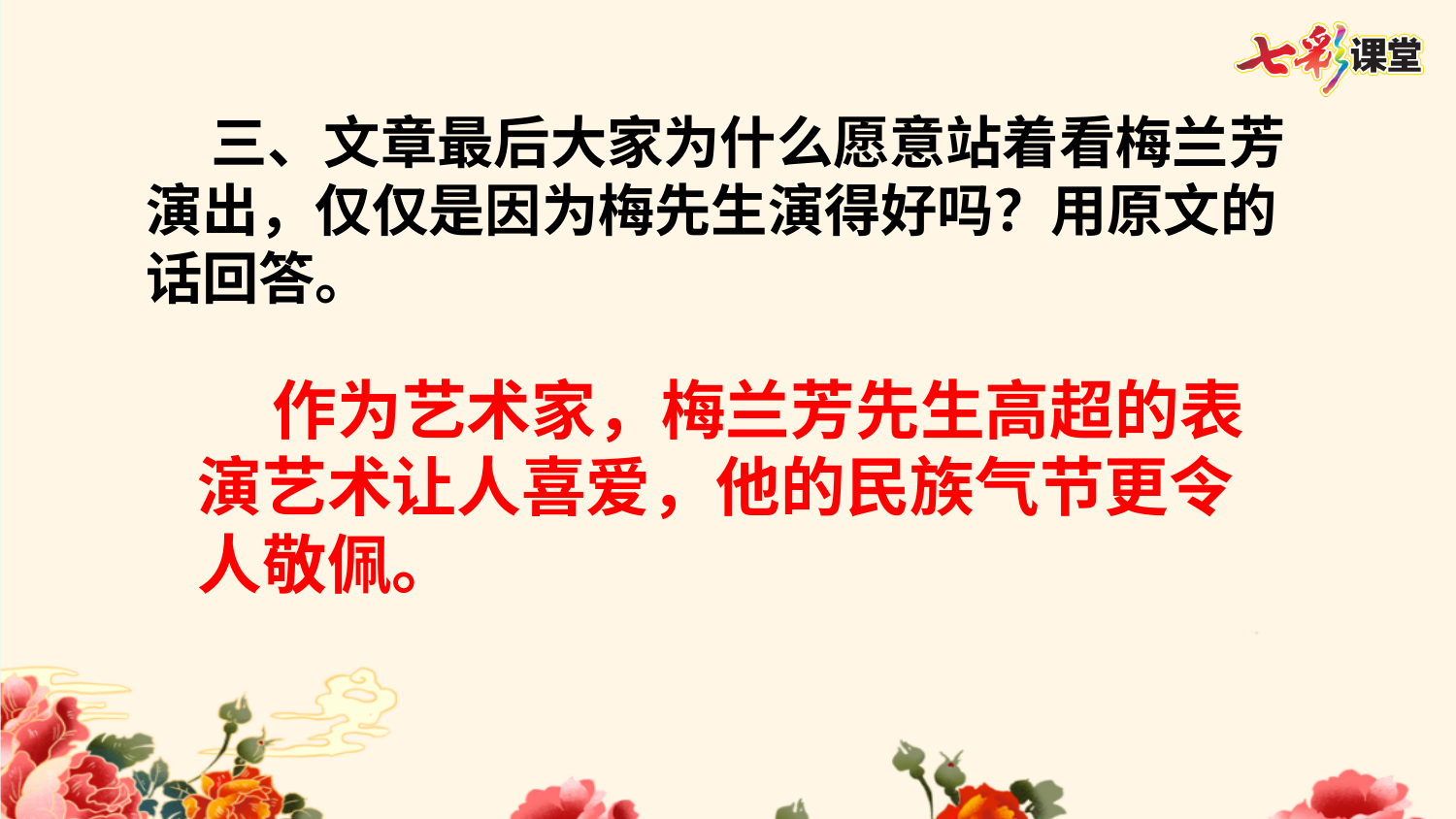

三、文章最后大家为什么愿意站着看梅兰芳演出，仅仅是因为梅先生演得好吗？用原文的话回答。
    作为艺术家，梅兰芳先生高超的表演艺术让人喜爱，他的民族气节更令人敬佩。